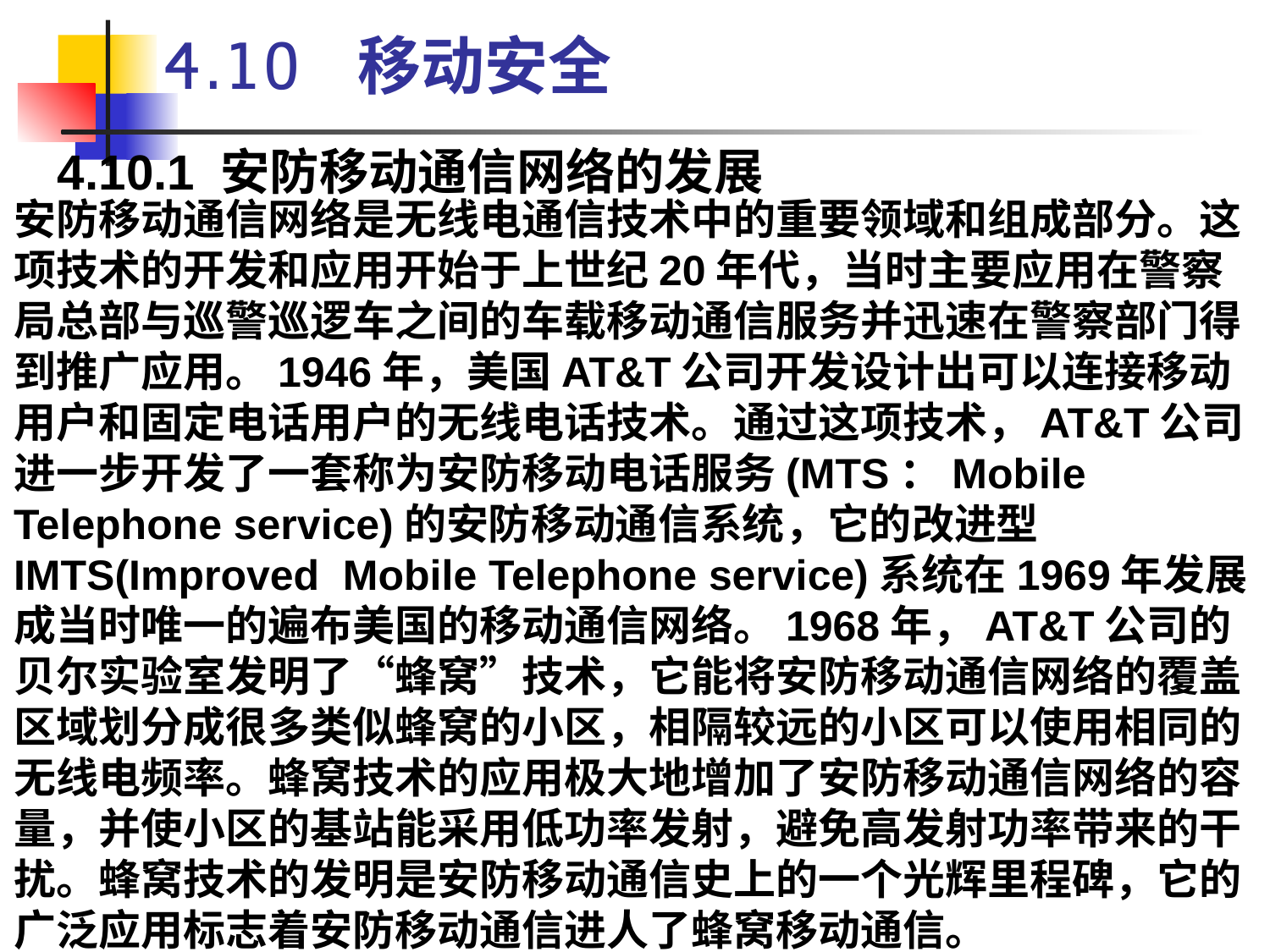

4.10  移动安全
4.10.1 安防移动通信网络的发展
安防移动通信网络是无线电通信技术中的重要领域和组成部分。这项技术的开发和应用开始于上世纪20年代，当时主要应用在警察局总部与巡警巡逻车之间的车载移动通信服务并迅速在警察部门得到推广应用。1946年，美国AT&T公司开发设计出可以连接移动用户和固定电话用户的无线电话技术。通过这项技术，AT&T公司进一步开发了一套称为安防移动电话服务(MTS：Mobile Telephone service)的安防移动通信系统，它的改进型IMTS(Improved  Mobile Telephone service)系统在1969年发展成当时唯一的遍布美国的移动通信网络。1968年，AT&T公司的贝尔实验室发明了“蜂窝”技术，它能将安防移动通信网络的覆盖区域划分成很多类似蜂窝的小区，相隔较远的小区可以使用相同的无线电频率。蜂窝技术的应用极大地增加了安防移动通信网络的容量，并使小区的基站能采用低功率发射，避免高发射功率带来的干扰。蜂窝技术的发明是安防移动通信史上的一个光辉里程碑，它的广泛应用标志着安防移动通信进人了蜂窝移动通信。